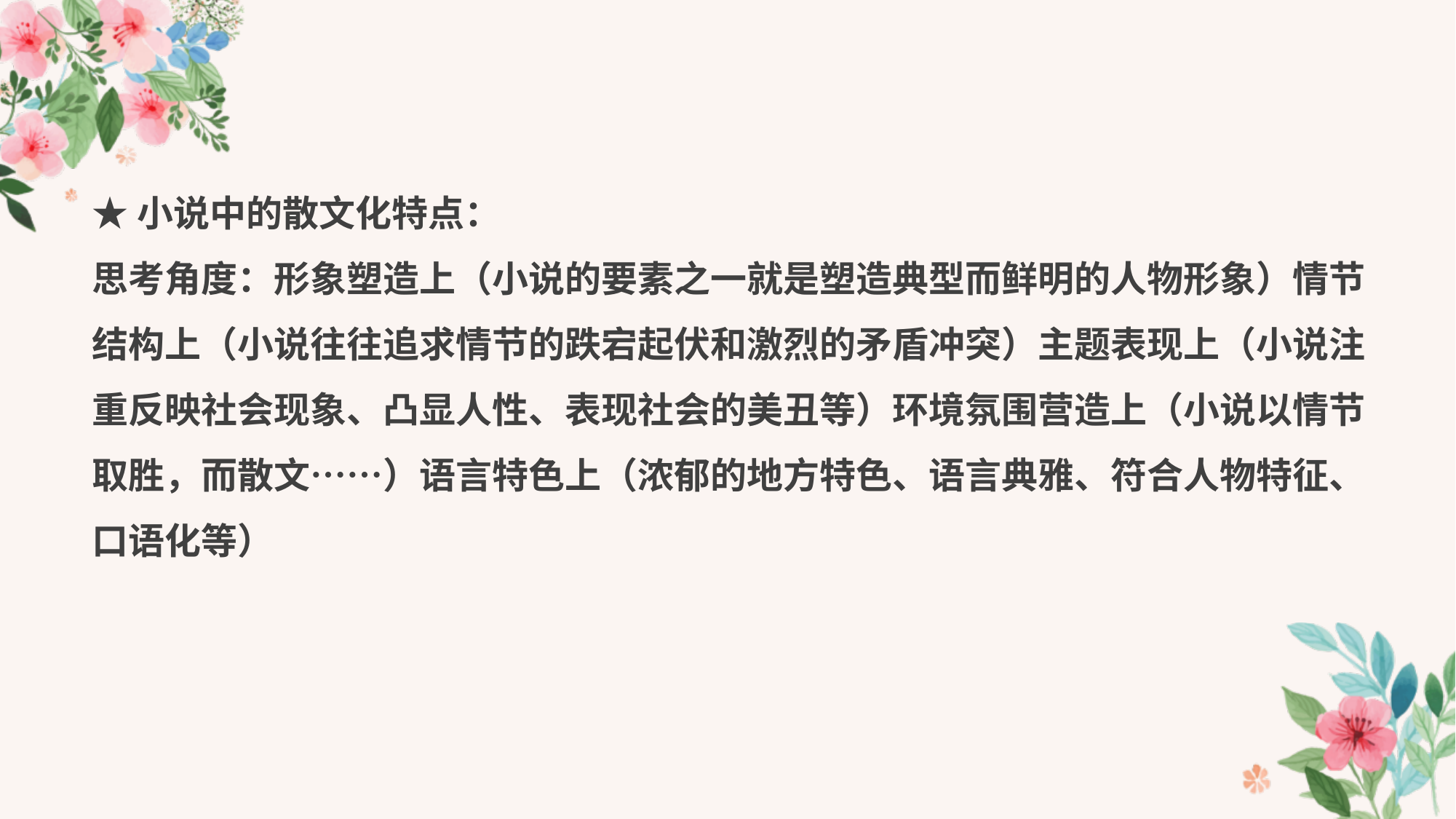

# ★小说中的散文化特点： 思考角度：形象塑造上（小说的要素之一就是塑造典型而鲜明的人物形象）情节结构上（小说往往追求情节的跌宕起伏和激烈的矛盾冲突）主题表现上（小说注重反映社会现象、凸显人性、表现社会的美丑等）环境氛围营造上（小说以情节取胜，而散文……）语言特色上（浓郁的地方特色、语言典雅、符合人物特征、口语化等）